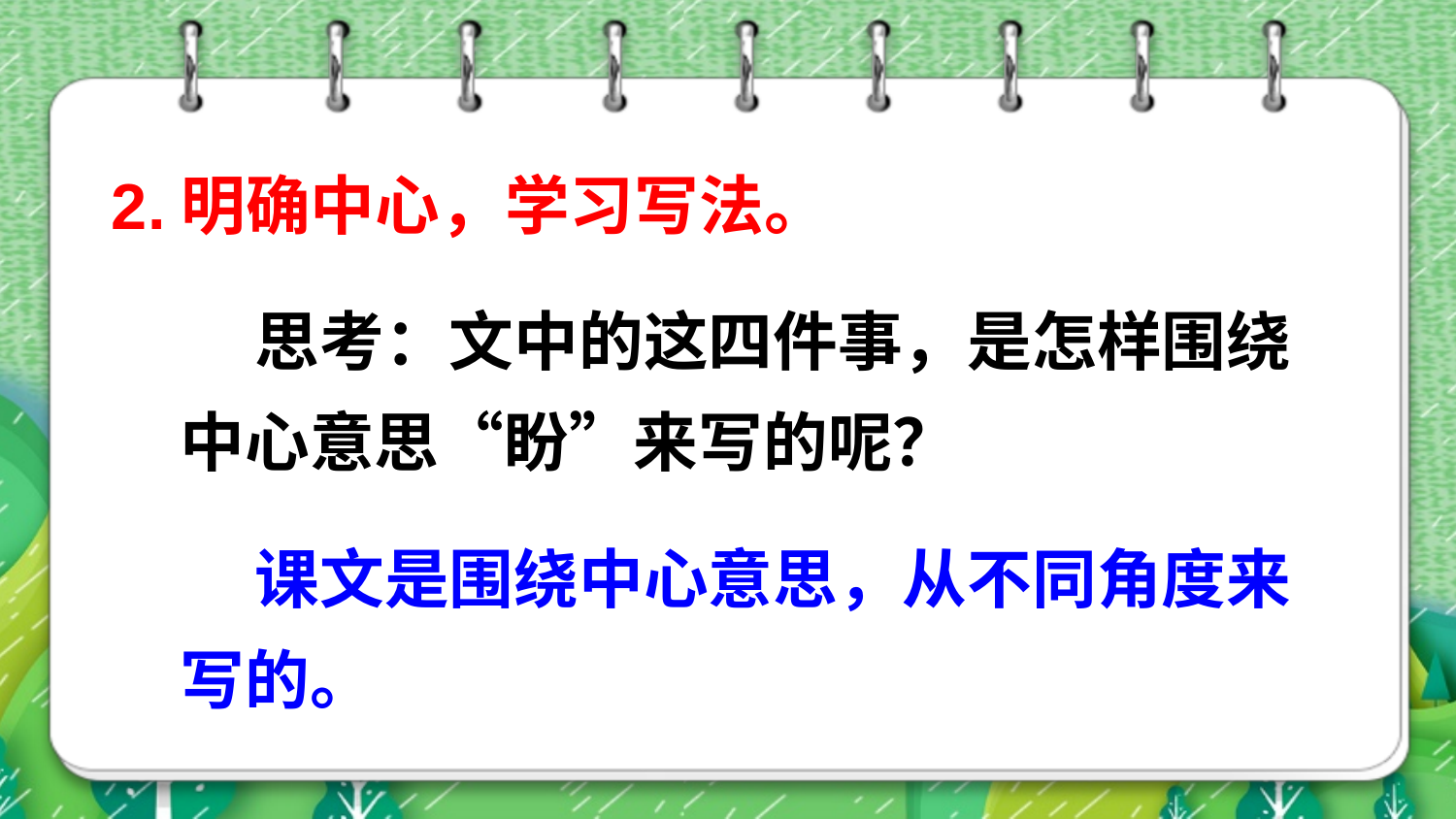

2.明确中心，学习写法。
    思考：文中的这四件事，是怎样围绕中心意思“盼”来写的呢？
    课文是围绕中心意思，从不同角度来写的。